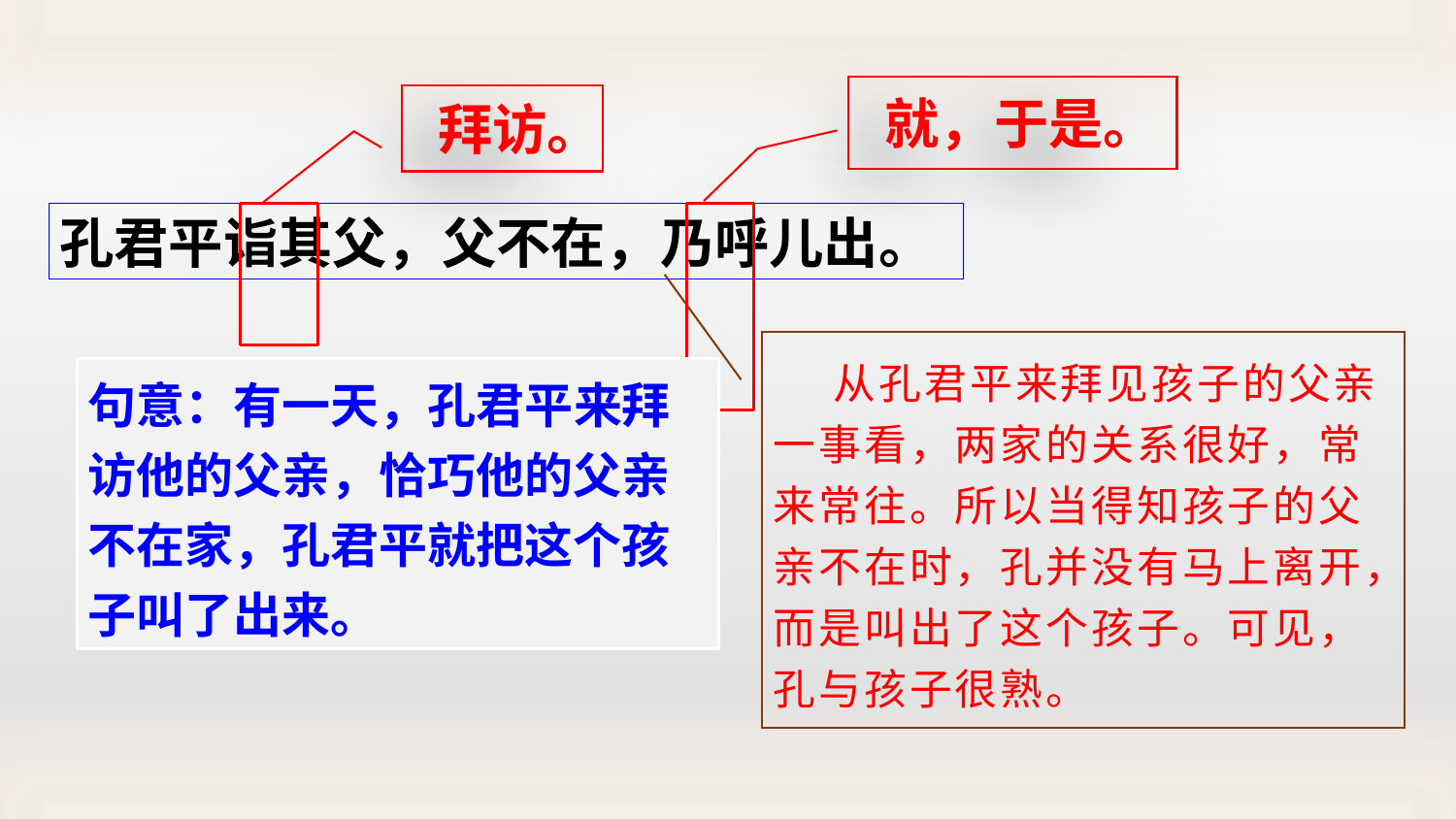

就，于是。
 拜访。

孔君平诣其父，父不在，乃呼儿出。

    从孔君平来拜见孩子的父亲一事看，两家的关系很好，常来常往。所以当得知孩子的父亲不在时，孔并没有马上离开，而是叫出了这个孩子。可见，孔与孩子很熟。
句意：有一天，孔君平来拜访他的父亲，恰巧他的父亲不在家，孔君平就把这个孩子叫了出来。